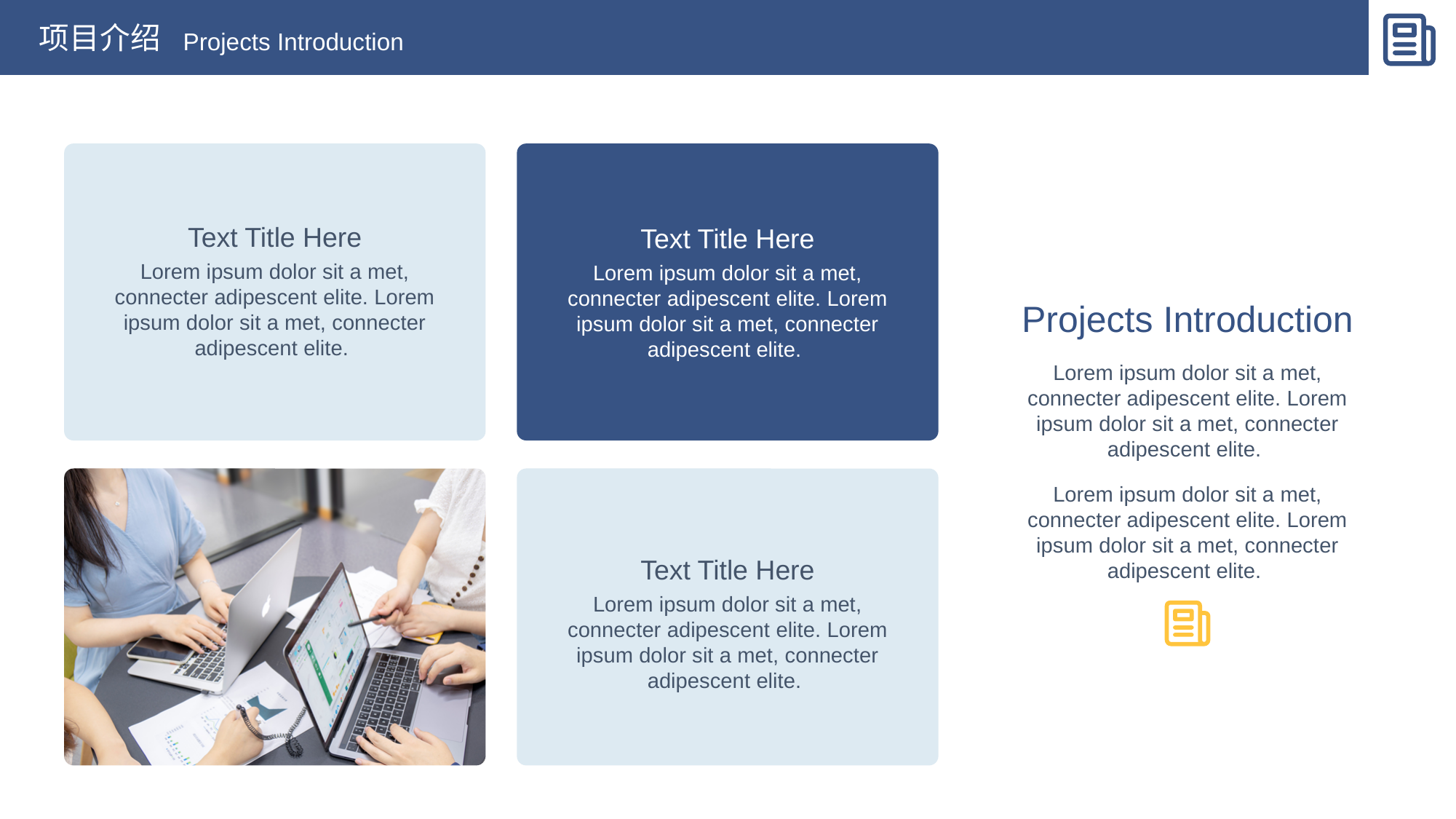

项目介绍
Projects Introduction

Text Title Here
Lorem ipsum dolor sit a met, connecter adipescent elite. Lorem ipsum dolor sit a met, connecter adipescent elite.
Text Title Here
Lorem ipsum dolor sit a met, connecter adipescent elite. Lorem ipsum dolor sit a met, connecter adipescent elite.
Projects Introduction
Lorem ipsum dolor sit a met, connecter adipescent elite. Lorem ipsum dolor sit a met, connecter adipescent elite.
Lorem ipsum dolor sit a met, connecter adipescent elite. Lorem ipsum dolor sit a met, connecter adipescent elite.

Text Title Here
Lorem ipsum dolor sit a met, connecter adipescent elite. Lorem ipsum dolor sit a met, connecter adipescent elite.